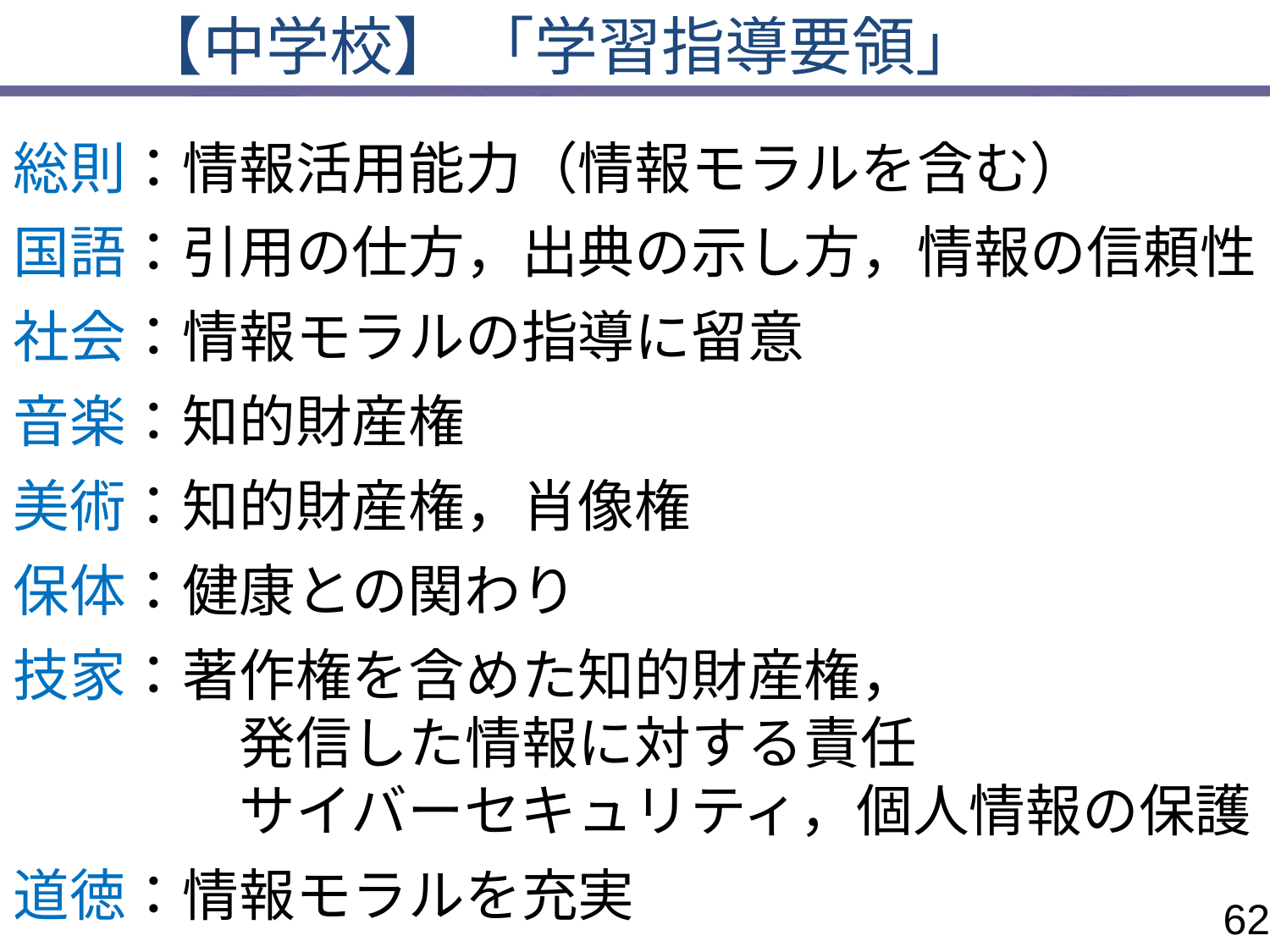

【中学校】 「学習指導要領」
総則：情報活用能力（情報モラルを含む）

国語：引用の仕方，出典の示し方，情報の信頼性

社会：情報モラルの指導に留意

音楽：知的財産権

美術：知的財産権，肖像権

保体：健康との関わり

技家：著作権を含めた知的財産権，
　　　　発信した情報に対する責任
　　　　サイバーセキュリティ，個人情報の保護

道徳：情報モラルを充実
62